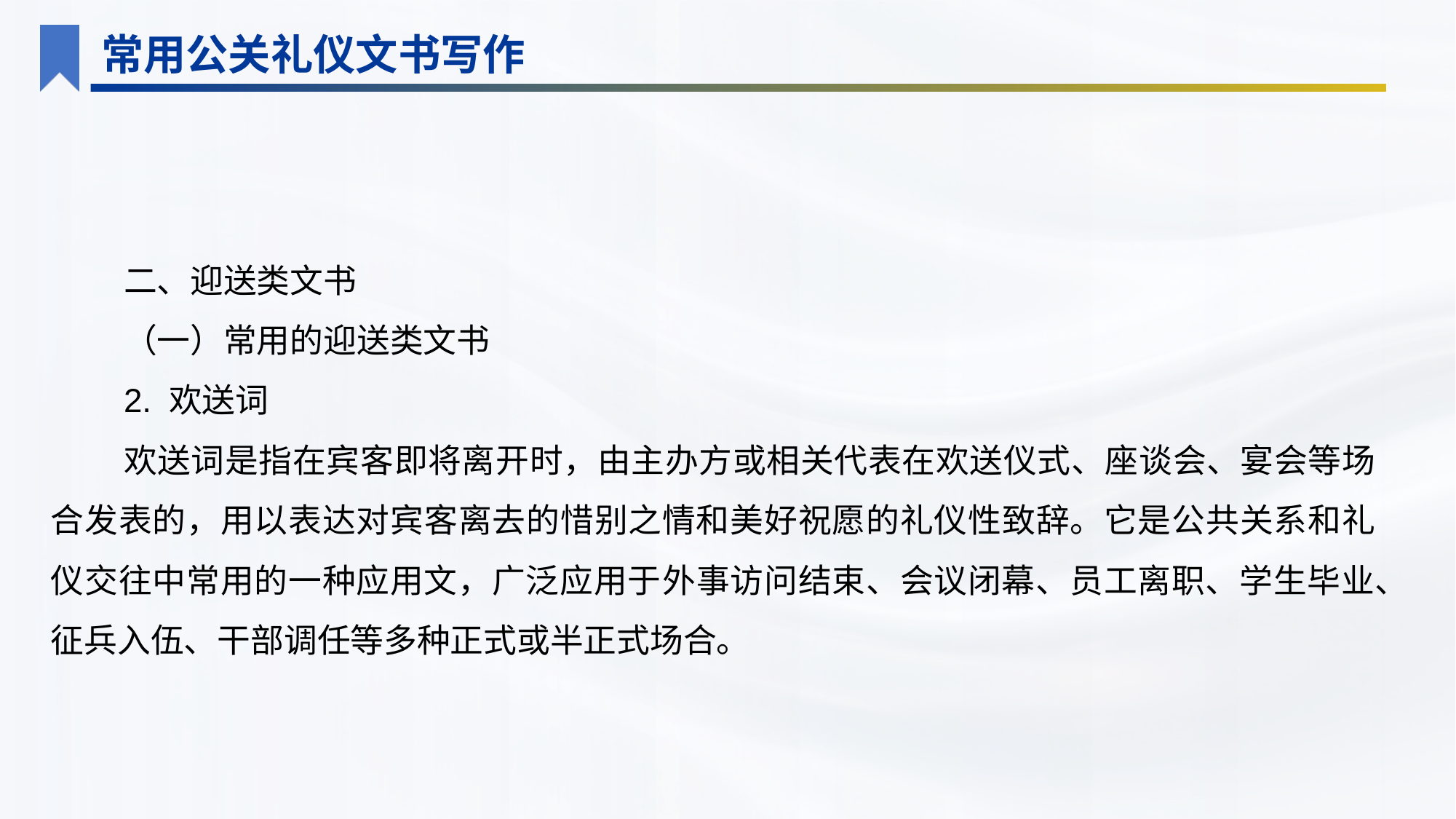

常用公关礼仪文书写作
二、迎送类文书
（一）常用的迎送类文书
2. 欢送词
欢送词是指在宾客即将离开时，由主办方或相关代表在欢送仪式、座谈会、宴会等场合发表的，用以表达对宾客离去的惜别之情和美好祝愿的礼仪性致辞。它是公共关系和礼仪交往中常用的一种应用文，广泛应用于外事访问结束、会议闭幕、员工离职、学生毕业、征兵入伍、干部调任等多种正式或半正式场合。